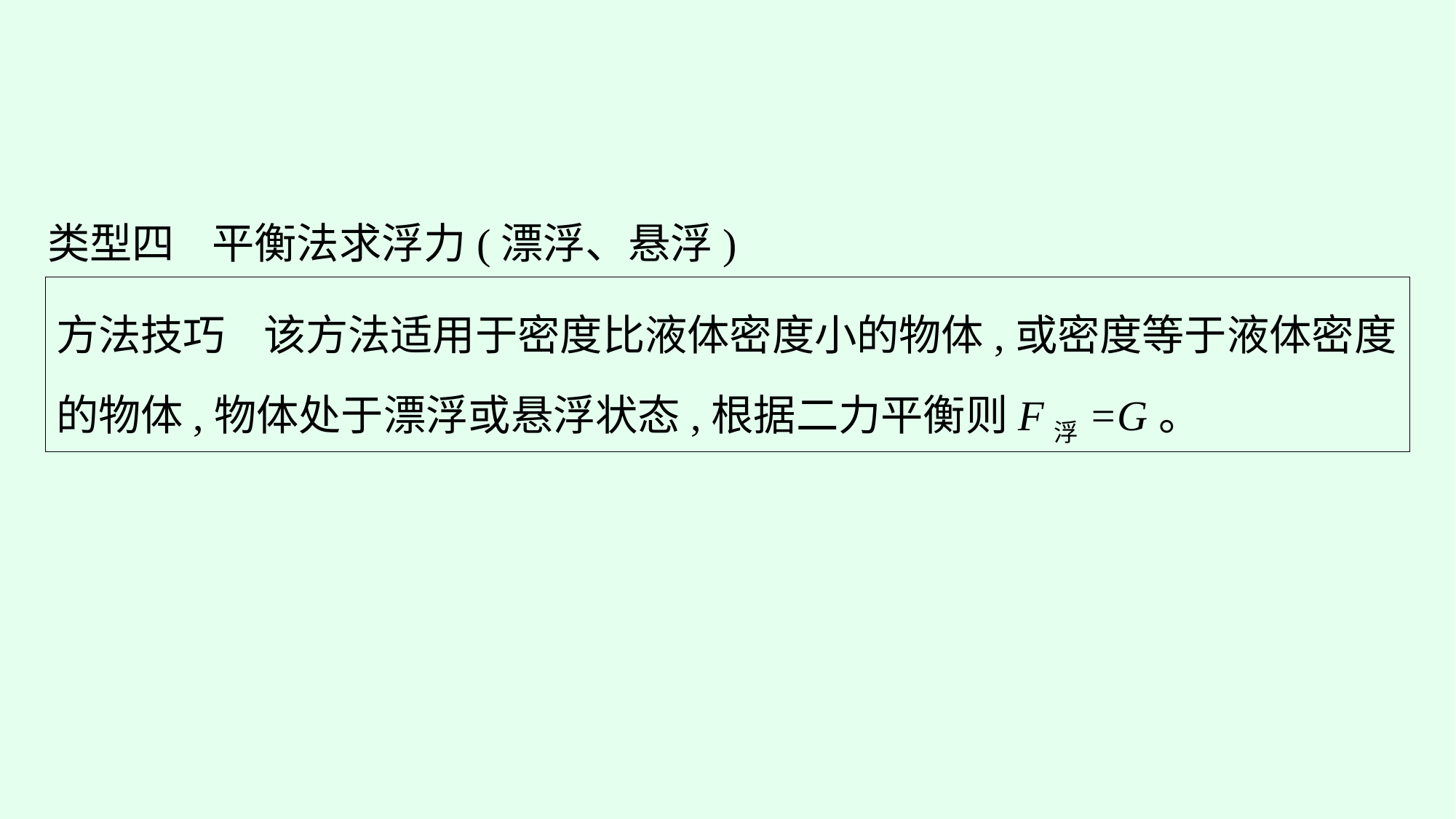

类型四    平衡法求浮力(漂浮、悬浮)
方法技巧    该方法适用于密度比液体密度小的物体,或密度等于液体密度的物体,物体处于漂浮或悬浮状态,根据二力平衡则F浮=G。